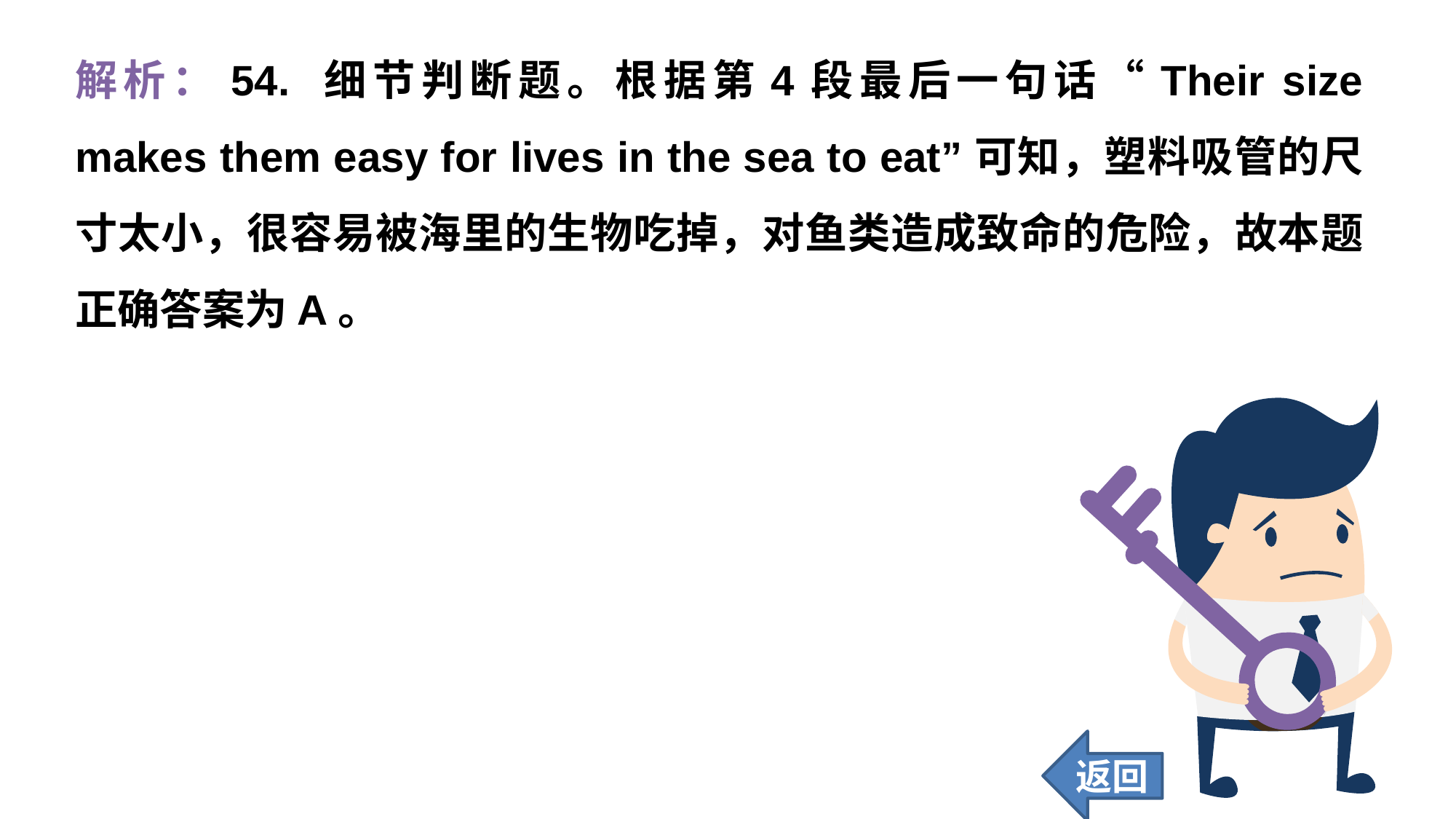

解析：54. 细节判断题。根据第4段最后一句话“Their size makes them easy for lives in the sea to eat”可知，塑料吸管的尺寸太小，很容易被海里的生物吃掉，对鱼类造成致命的危险，故本题正确答案为A。

返回
437